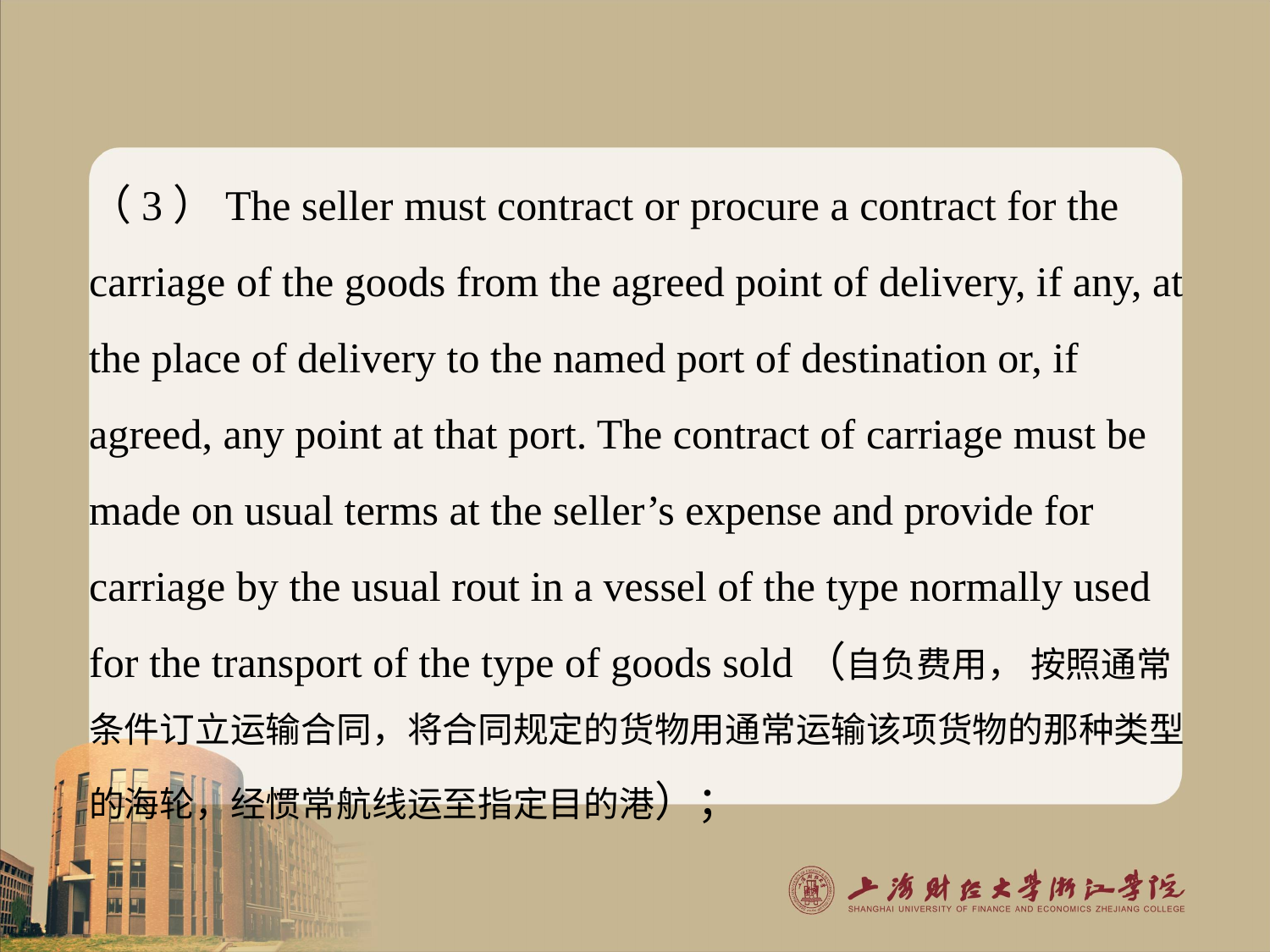

#
（3）The seller must contract or procure a contract for the carriage of the goods from the agreed point of delivery, if any, at the place of delivery to the named port of destination or, if agreed, any point at that port. The contract of carriage must be made on usual terms at the seller’s expense and provide for carriage by the usual rout in a vessel of the type normally used for the transport of the type of goods sold（自负费用， 按照通常条件订立运输合同，将合同规定的货物用通常运输该项货物的那种类型的海轮，经惯常航线运至指定目的港）；